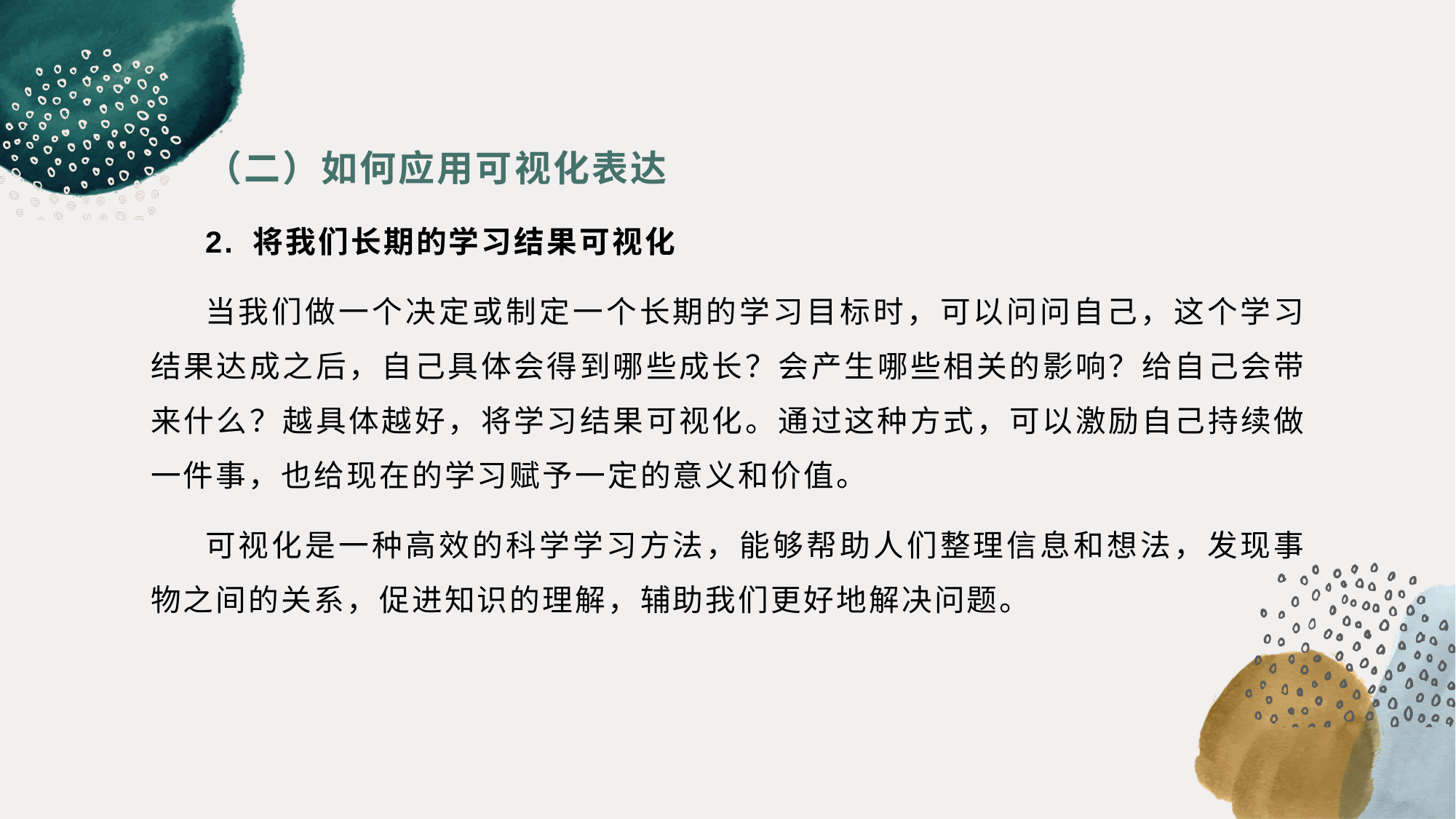

（二）如何应用可视化表达
2. 将我们长期的学习结果可视化
当我们做一个决定或制定一个长期的学习目标时，可以问问自己，这个学习结果达成之后，自己具体会得到哪些成长？会产生哪些相关的影响？给自己会带来什么？越具体越好，将学习结果可视化。通过这种方式，可以激励自己持续做一件事，也给现在的学习赋予一定的意义和价值。
可视化是一种高效的科学学习方法，能够帮助人们整理信息和想法，发现事物之间的关系，促进知识的理解，辅助我们更好地解决问题。